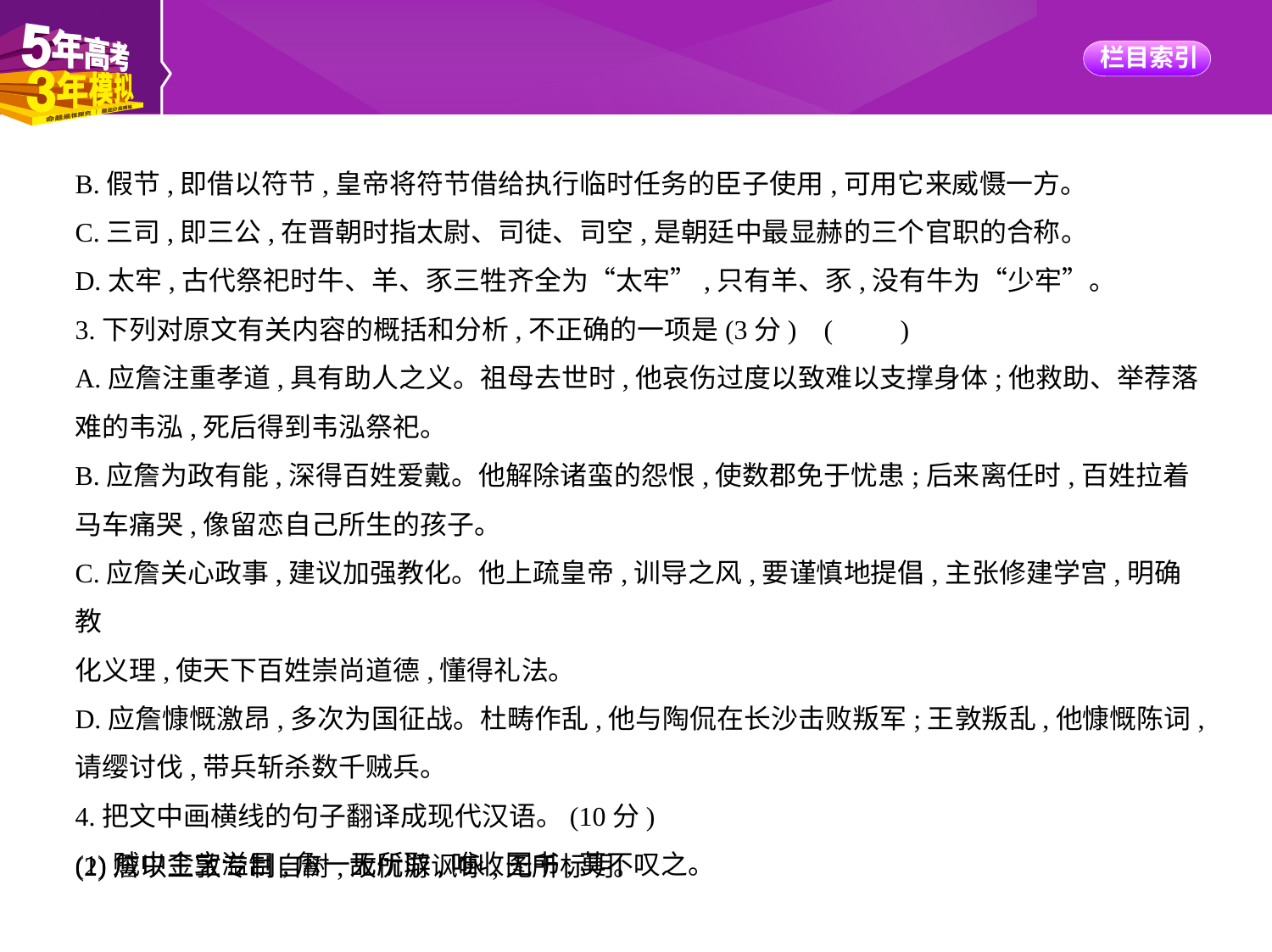

B.假节,即借以符节,皇帝将符节借给执行临时任务的臣子使用,可用它来威慑一方。
C.三司,即三公,在晋朝时指太尉、司徒、司空,是朝廷中最显赫的三个官职的合称。
D.太牢,古代祭祀时牛、羊、豕三牲齐全为“太牢”,只有羊、豕,没有牛为“少牢”。
3.下列对原文有关内容的概括和分析,不正确的一项是(3分) (　　)
A.应詹注重孝道,具有助人之义。祖母去世时,他哀伤过度以致难以支撑身体;他救助、举荐落
难的韦泓,死后得到韦泓祭祀。
B.应詹为政有能,深得百姓爱戴。他解除诸蛮的怨恨,使数郡免于忧患;后来离任时,百姓拉着
马车痛哭,像留恋自己所生的孩子。
C.应詹关心政事,建议加强教化。他上疏皇帝,训导之风,要谨慎地提倡,主张修建学宫,明确教
化义理,使天下百姓崇尚道德,懂得礼法。
D.应詹慷慨激昂,多次为国征战。杜畴作乱,他与陶侃在长沙击败叛军;王敦叛乱,他慷慨陈词,
请缨讨伐,带兵斩杀数千贼兵。
4.把文中画横线的句子翻译成现代汉语。(10分)
(1)贼中金宝溢目,詹一无所取,唯收图书,莫不叹之。
(2)詹以王敦专制自树,故优游讽咏,无所标明。